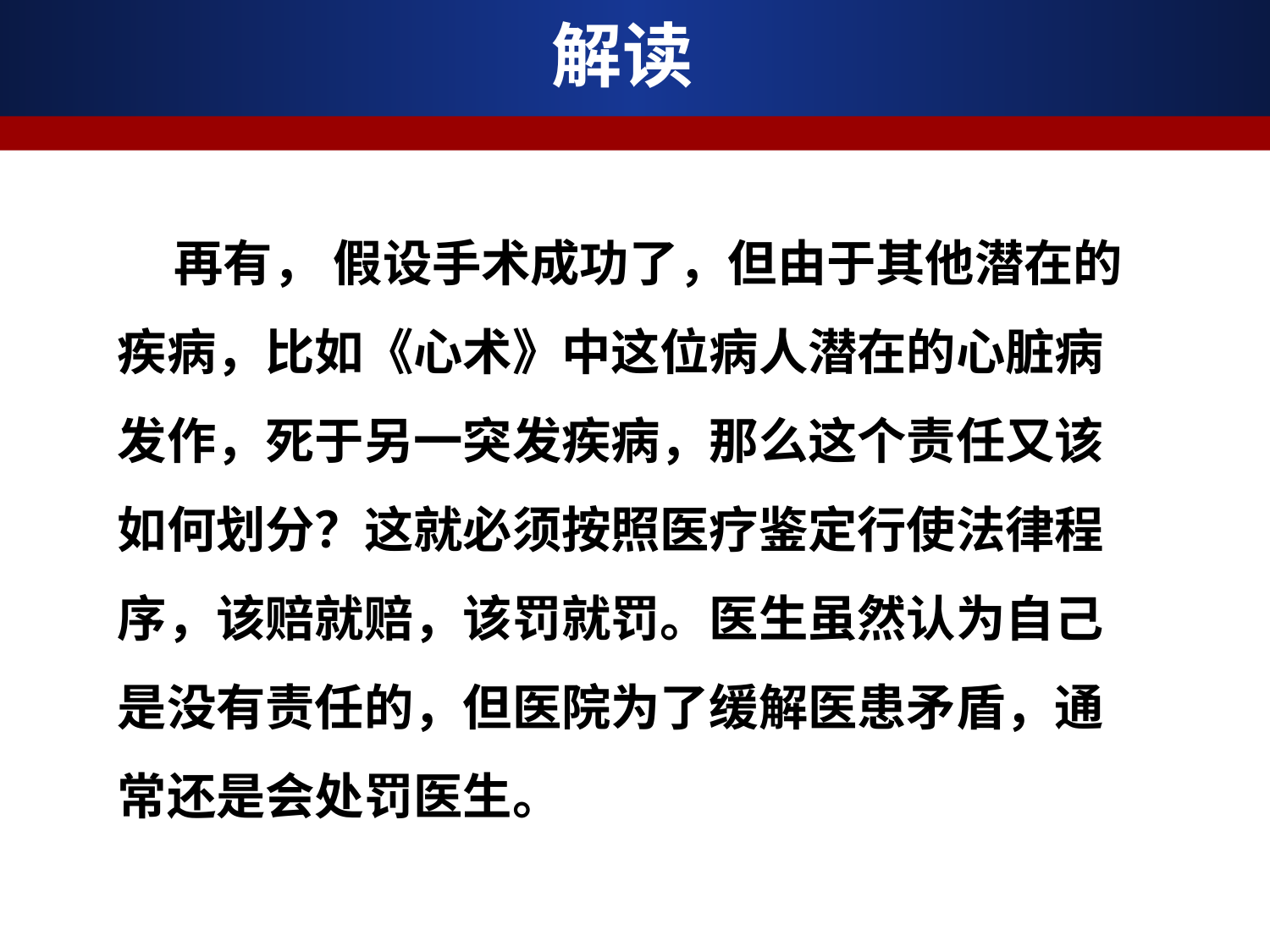

# 解读
    再有， 假设手术成功了，但由于其他潜在的疾病，比如《心术》中这位病人潜在的心脏病发作，死于另一突发疾病，那么这个责任又该如何划分？这就必须按照医疗鉴定行使法律程序，该赔就赔，该罚就罚。医生虽然认为自己是没有责任的，但医院为了缓解医患矛盾，通常还是会处罚医生。